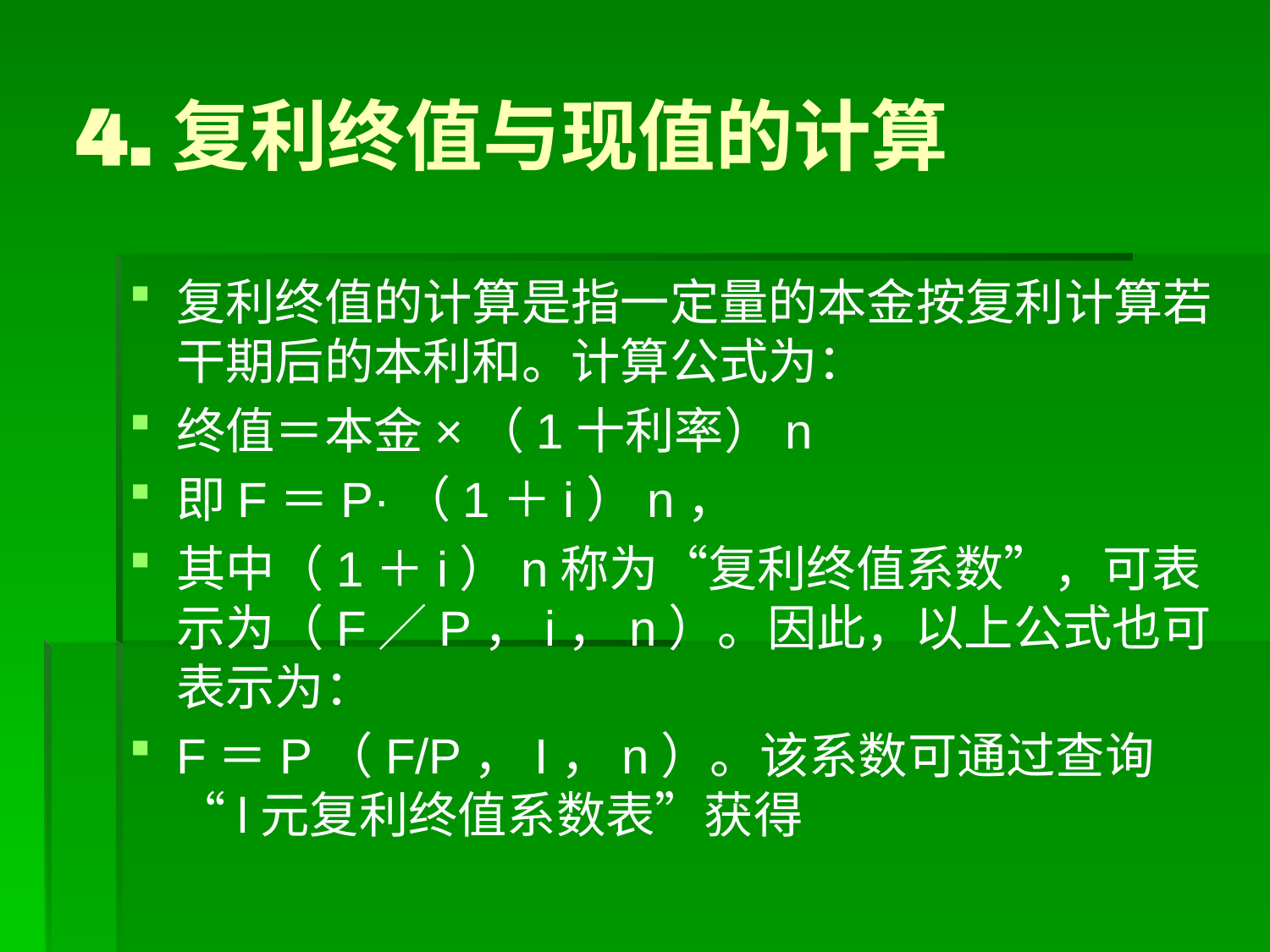

# 4.复利终值与现值的计算
复利终值的计算是指一定量的本金按复利计算若干期后的本利和。计算公式为：
终值＝本金×（1十利率）n
即F＝P·（1＋i）n，
其中（1＋i）n称为“复利终值系数”，可表示为（F／P，i，n）。因此，以上公式也可表示为：
F＝P（F/P，I，n）。该系数可通过查询“l元复利终值系数表”获得